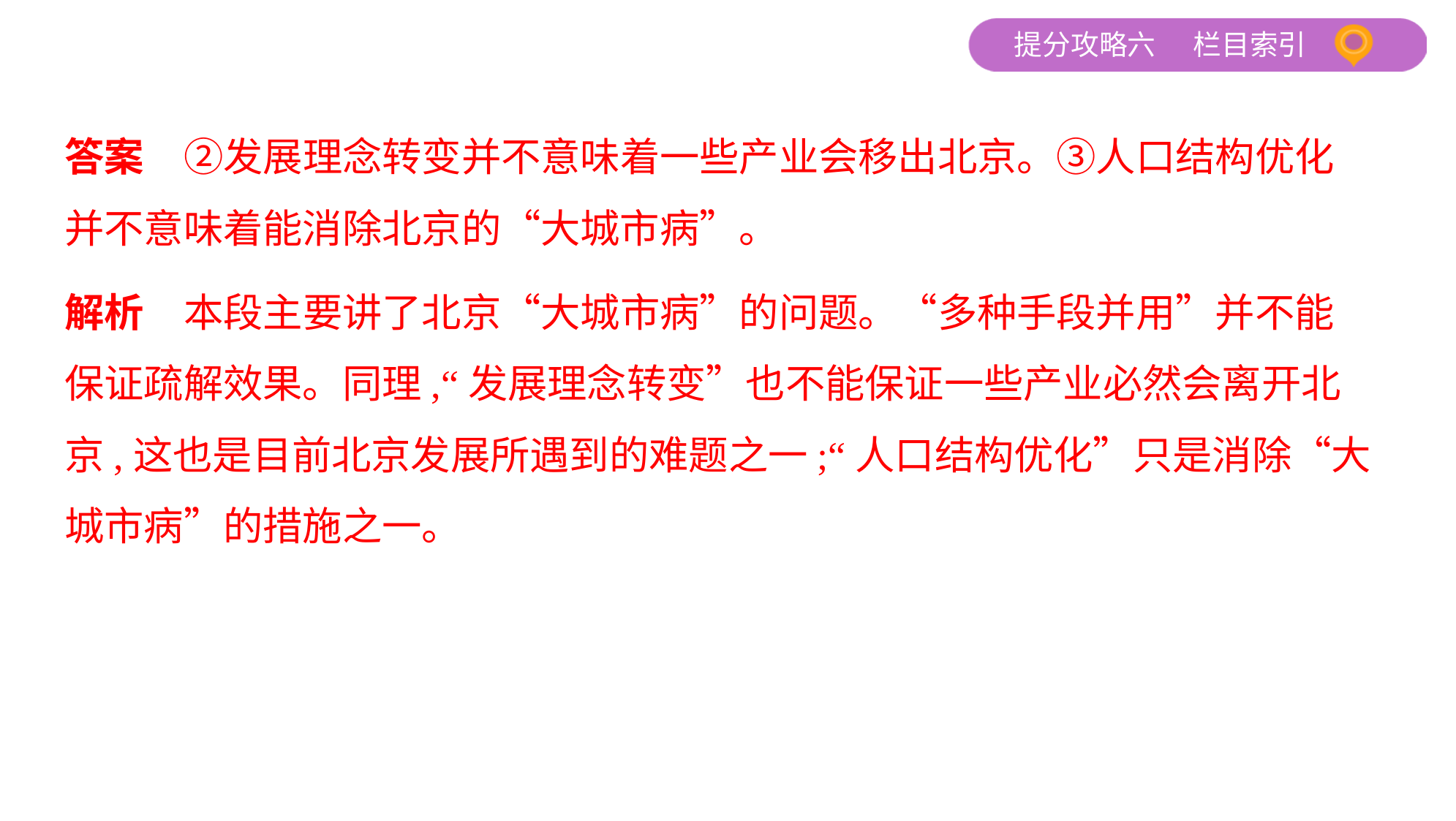

答案　②发展理念转变并不意味着一些产业会移出北京。③人口结构优化
并不意味着能消除北京的“大城市病”。
解析　本段主要讲了北京“大城市病”的问题。“多种手段并用”并不能
保证疏解效果。同理,“发展理念转变”也不能保证一些产业必然会离开北
京,这也是目前北京发展所遇到的难题之一;“人口结构优化”只是消除“大
城市病”的措施之一。